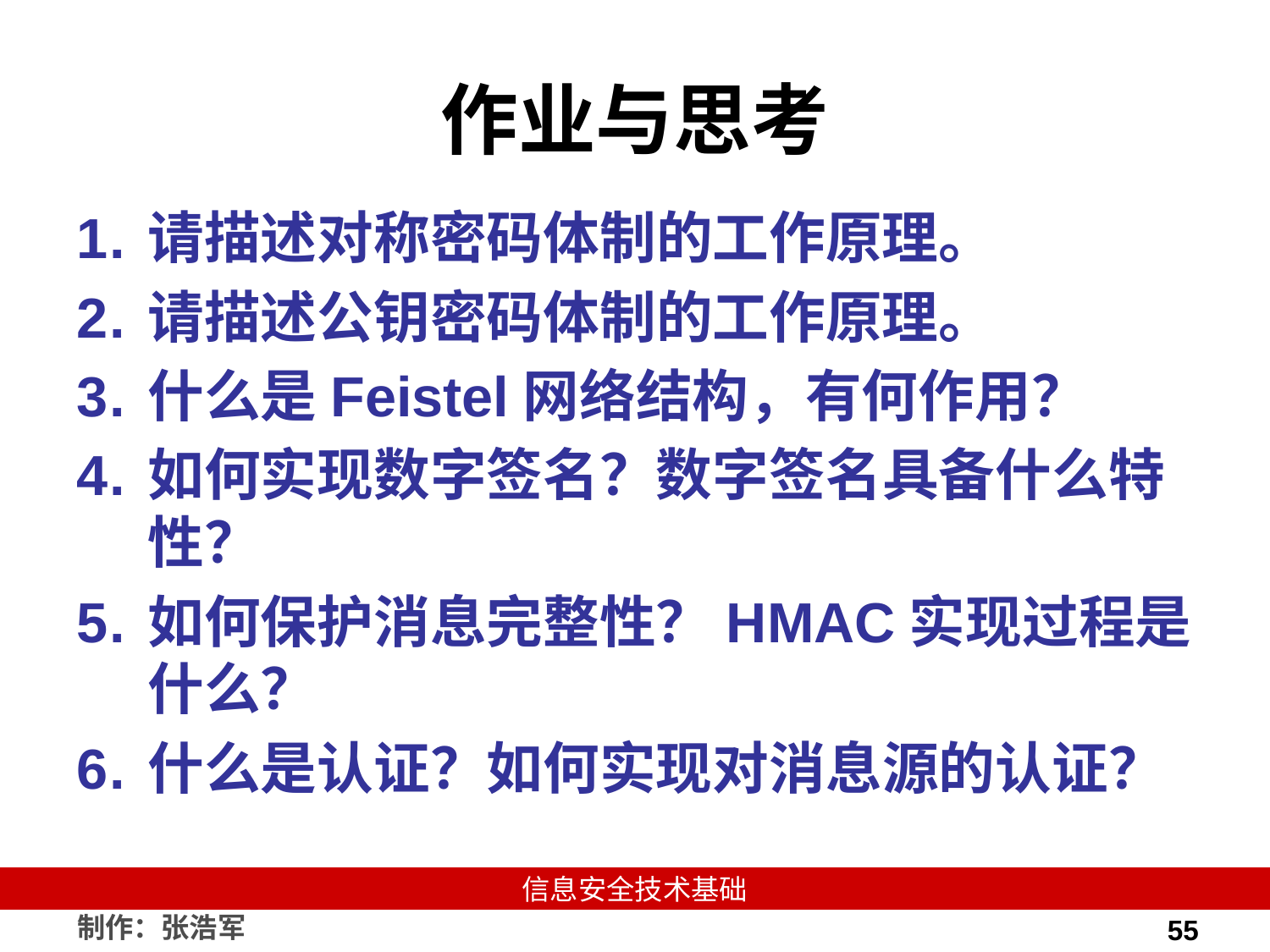

# 作业与思考
请描述对称密码体制的工作原理。
请描述公钥密码体制的工作原理。
什么是Feistel网络结构，有何作用？
如何实现数字签名？数字签名具备什么特性？
如何保护消息完整性？HMAC实现过程是什么？
什么是认证？如何实现对消息源的认证？
55